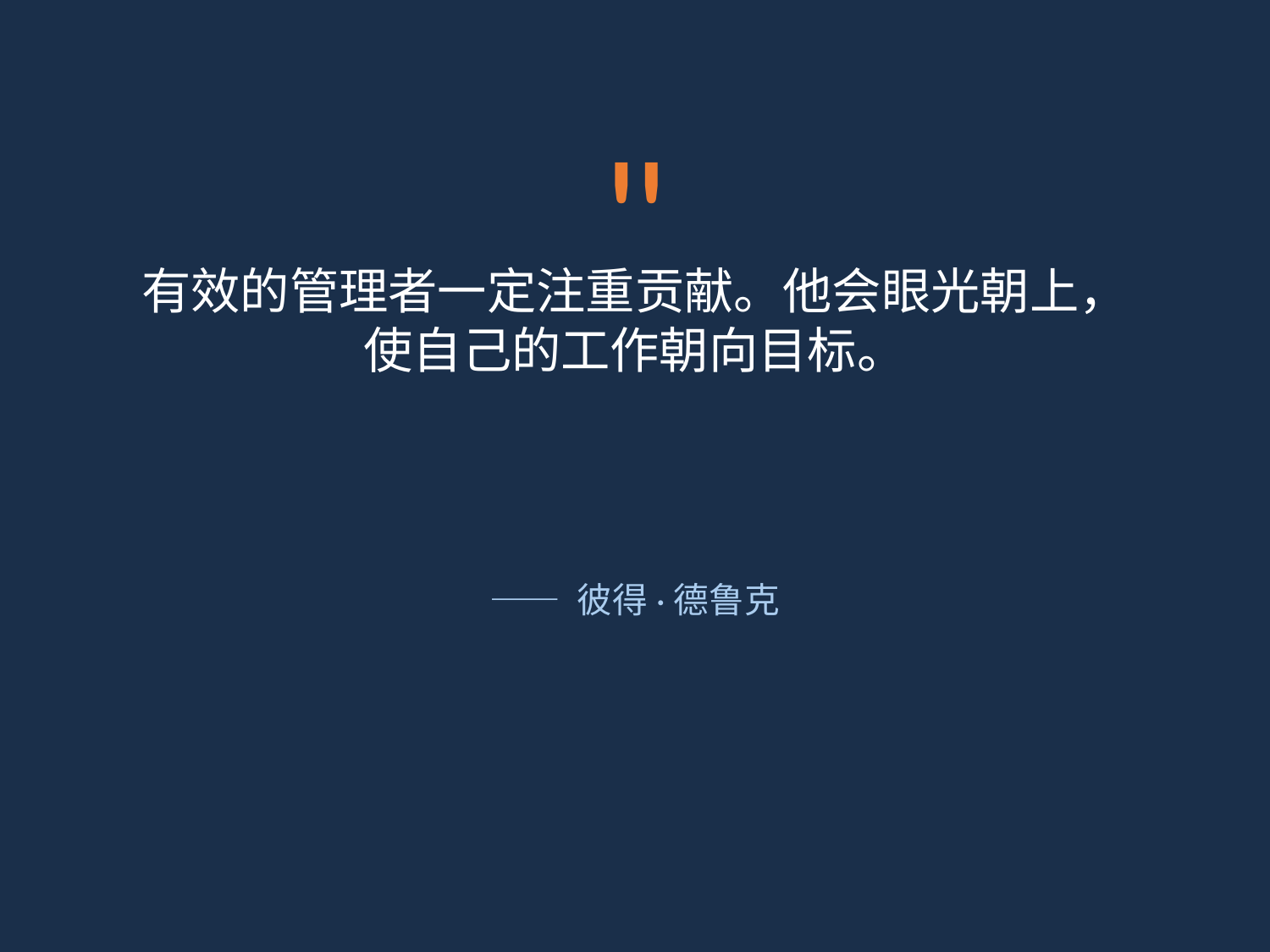

"
有效的管理者一定注重贡献。他会眼光朝上，使自己的工作朝向目标。
—— 彼得·德鲁克